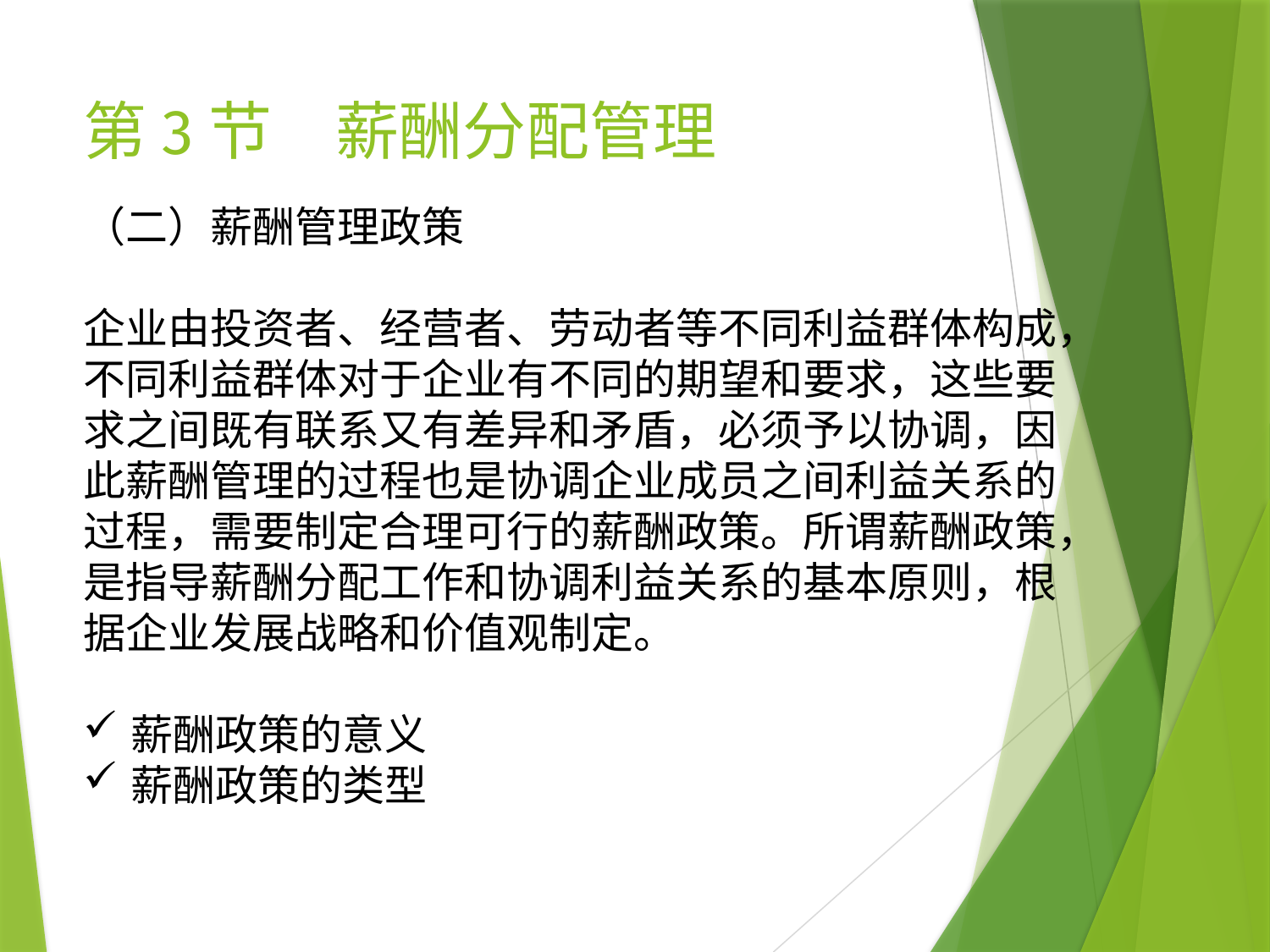

# 第3节　薪酬分配管理
（二）薪酬管理政策

企业由投资者、经营者、劳动者等不同利益群体构成，不同利益群体对于企业有不同的期望和要求，这些要求之间既有联系又有差异和矛盾，必须予以协调，因此薪酬管理的过程也是协调企业成员之间利益关系的过程，需要制定合理可行的薪酬政策。所谓薪酬政策，是指导薪酬分配工作和协调利益关系的基本原则，根据企业发展战略和价值观制定。

薪酬政策的意义
薪酬政策的类型